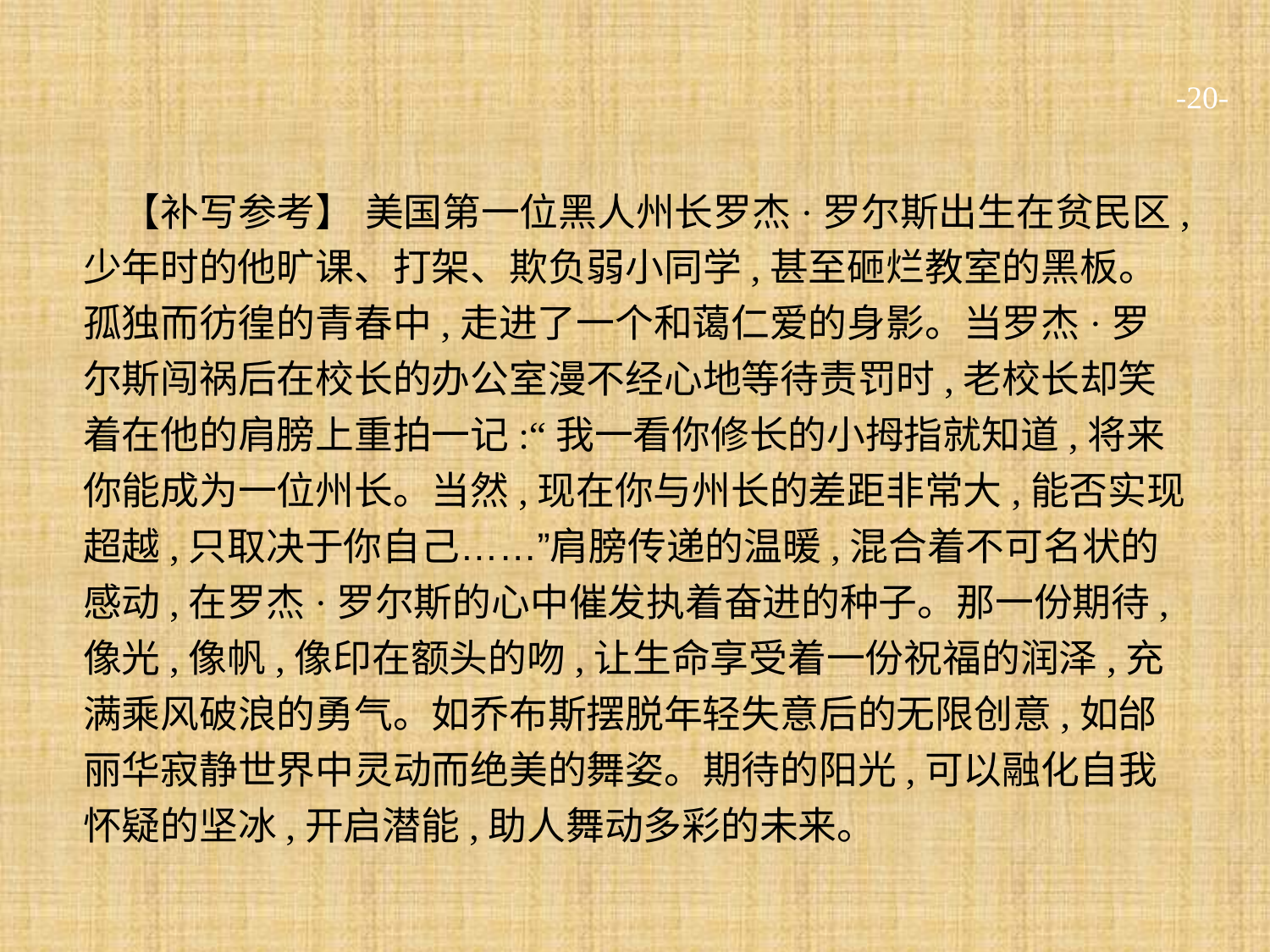

-20-
【补写参考】 美国第一位黑人州长罗杰·罗尔斯出生在贫民区,少年时的他旷课、打架、欺负弱小同学,甚至砸烂教室的黑板。孤独而彷徨的青春中,走进了一个和蔼仁爱的身影。当罗杰·罗尔斯闯祸后在校长的办公室漫不经心地等待责罚时,老校长却笑着在他的肩膀上重拍一记:“我一看你修长的小拇指就知道,将来你能成为一位州长。当然,现在你与州长的差距非常大,能否实现超越,只取决于你自己……”肩膀传递的温暖,混合着不可名状的感动,在罗杰·罗尔斯的心中催发执着奋进的种子。那一份期待,像光,像帆,像印在额头的吻,让生命享受着一份祝福的润泽,充满乘风破浪的勇气。如乔布斯摆脱年轻失意后的无限创意,如邰丽华寂静世界中灵动而绝美的舞姿。期待的阳光,可以融化自我怀疑的坚冰,开启潜能,助人舞动多彩的未来。